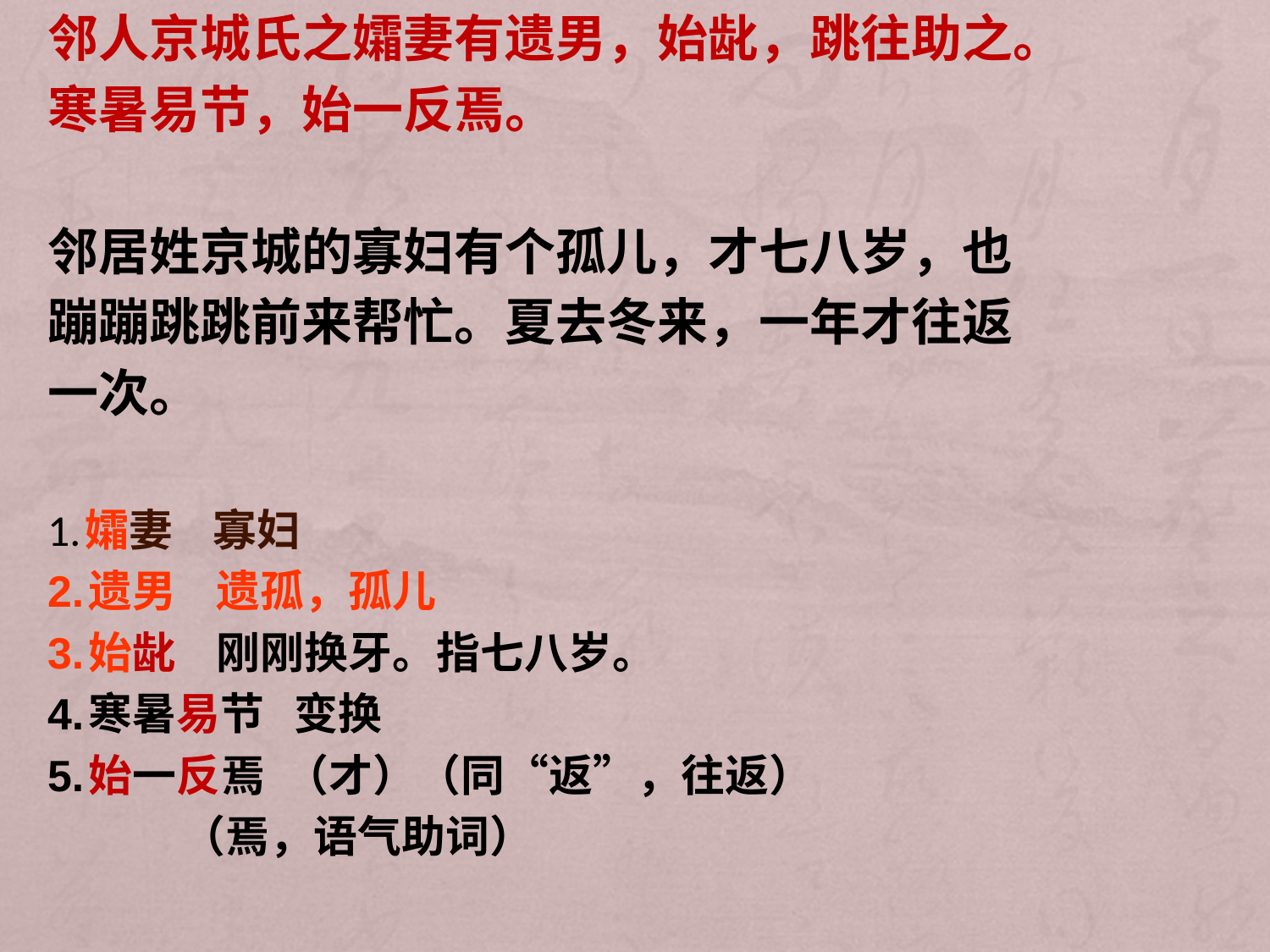

邻人京城氏之孀妻有遗男，始龀，跳往助之。
寒暑易节，始一反焉。

邻居姓京城的寡妇有个孤儿，才七八岁，也
蹦蹦跳跳前来帮忙。夏去冬来，一年才往返
一次。

1.孀妻    寡妇
2.遗男    遗孤，孤儿
3.始龀    刚刚换牙。指七八岁。
4.寒暑易节   变换
5.始一反焉  （才）（同“返”，往返）
             （焉，语气助词）